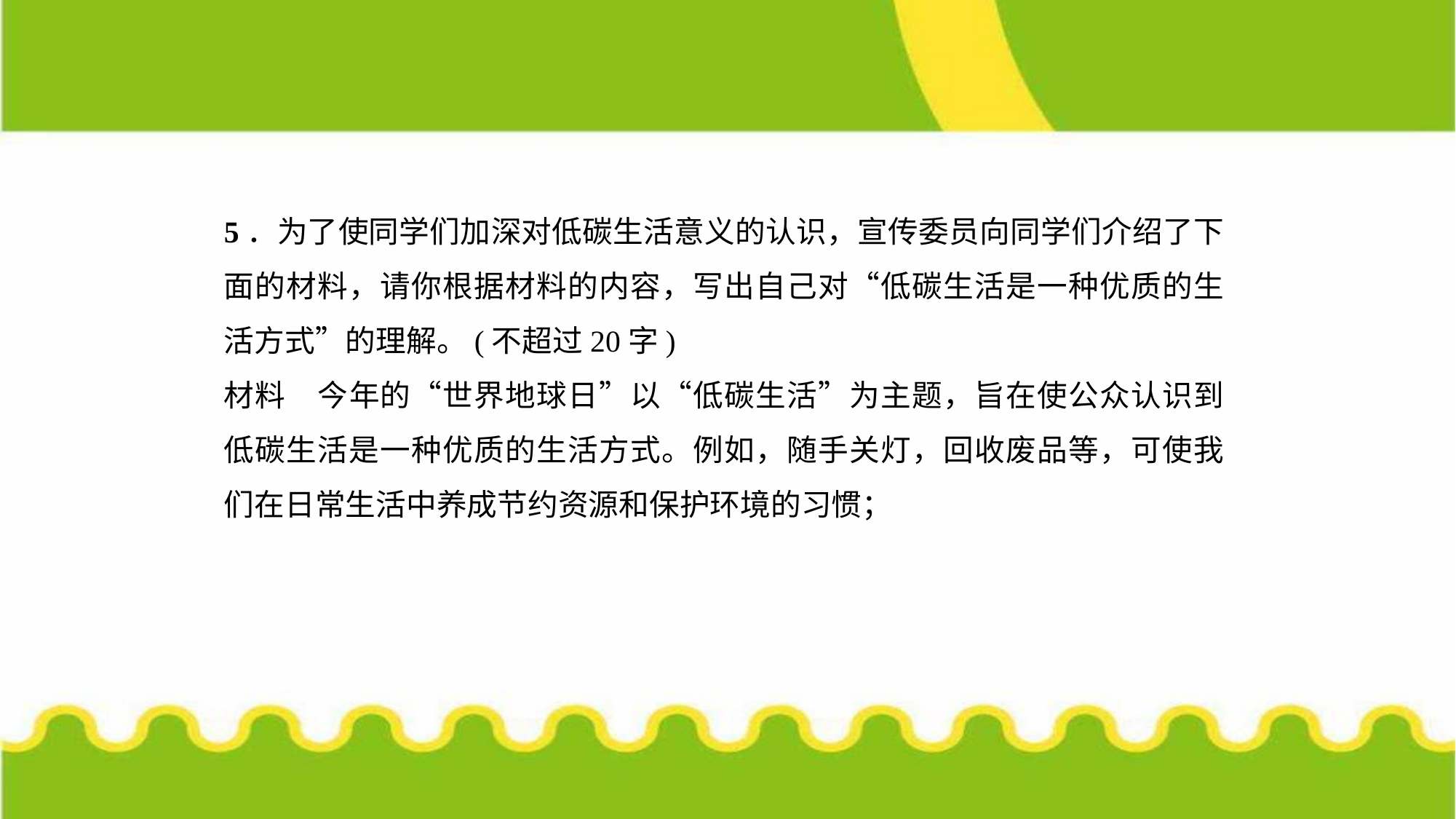

5．为了使同学们加深对低碳生活意义的认识，宣传委员向同学们介绍了下面的材料，请你根据材料的内容，写出自己对“低碳生活是一种优质的生活方式”的理解。(不超过20字)
材料　今年的“世界地球日”以“低碳生活”为主题，旨在使公众认识到低碳生活是一种优质的生活方式。例如，随手关灯，回收废品等，可使我们在日常生活中养成节约资源和保护环境的习惯；